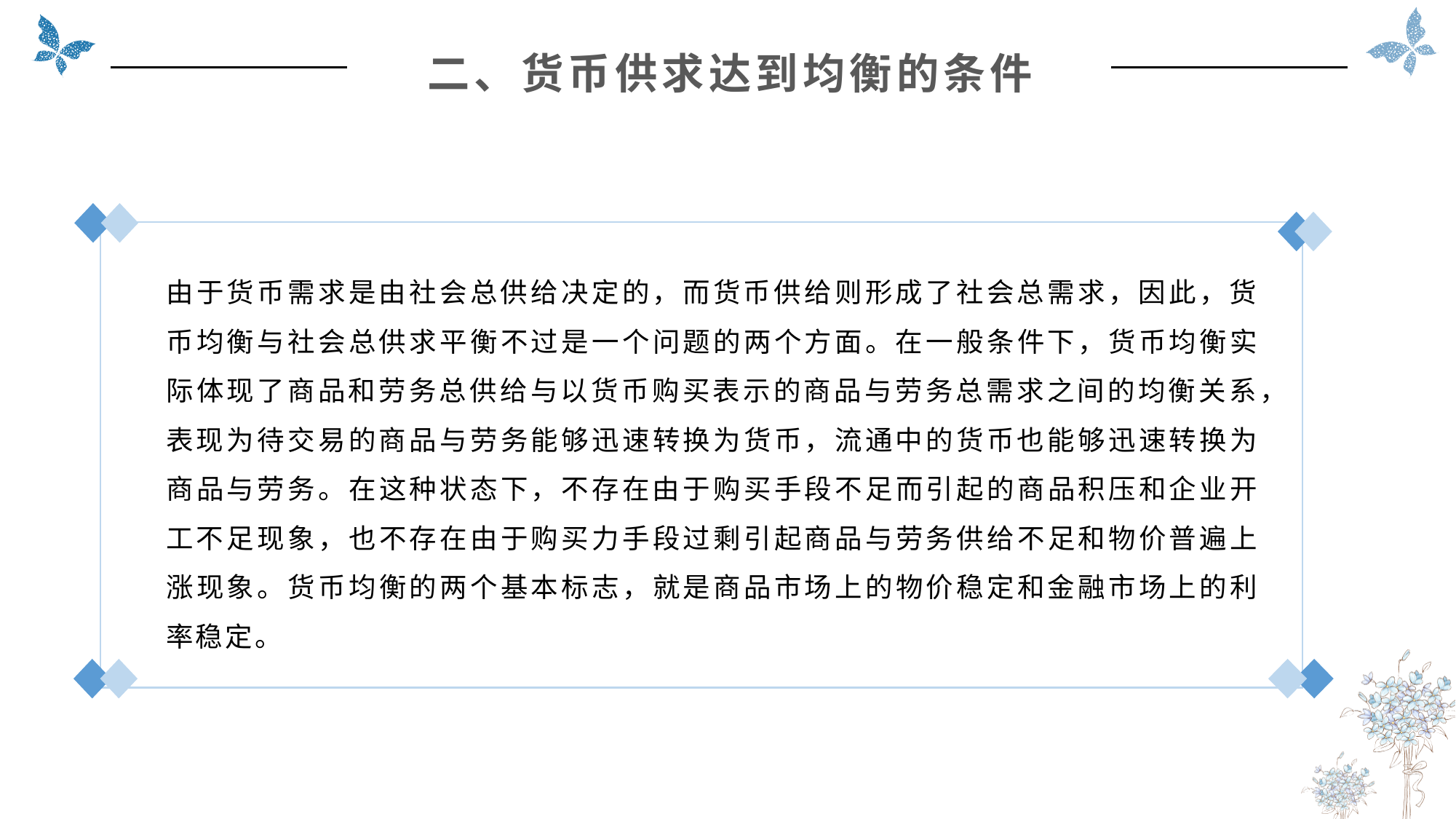

二、货币供求达到均衡的条件

由于货币需求是由社会总供给决定的，而货币供给则形成了社会总需求，因此，货币均衡与社会总供求平衡不过是一个问题的两个方面。在一般条件下，货币均衡实际体现了商品和劳务总供给与以货币购买表示的商品与劳务总需求之间的均衡关系，表现为待交易的商品与劳务能够迅速转换为货币，流通中的货币也能够迅速转换为商品与劳务。在这种状态下，不存在由于购买手段不足而引起的商品积压和企业开工不足现象，也不存在由于购买力手段过剩引起商品与劳务供给不足和物价普遍上涨现象。货币均衡的两个基本标志，就是商品市场上的物价稳定和金融市场上的利率稳定。